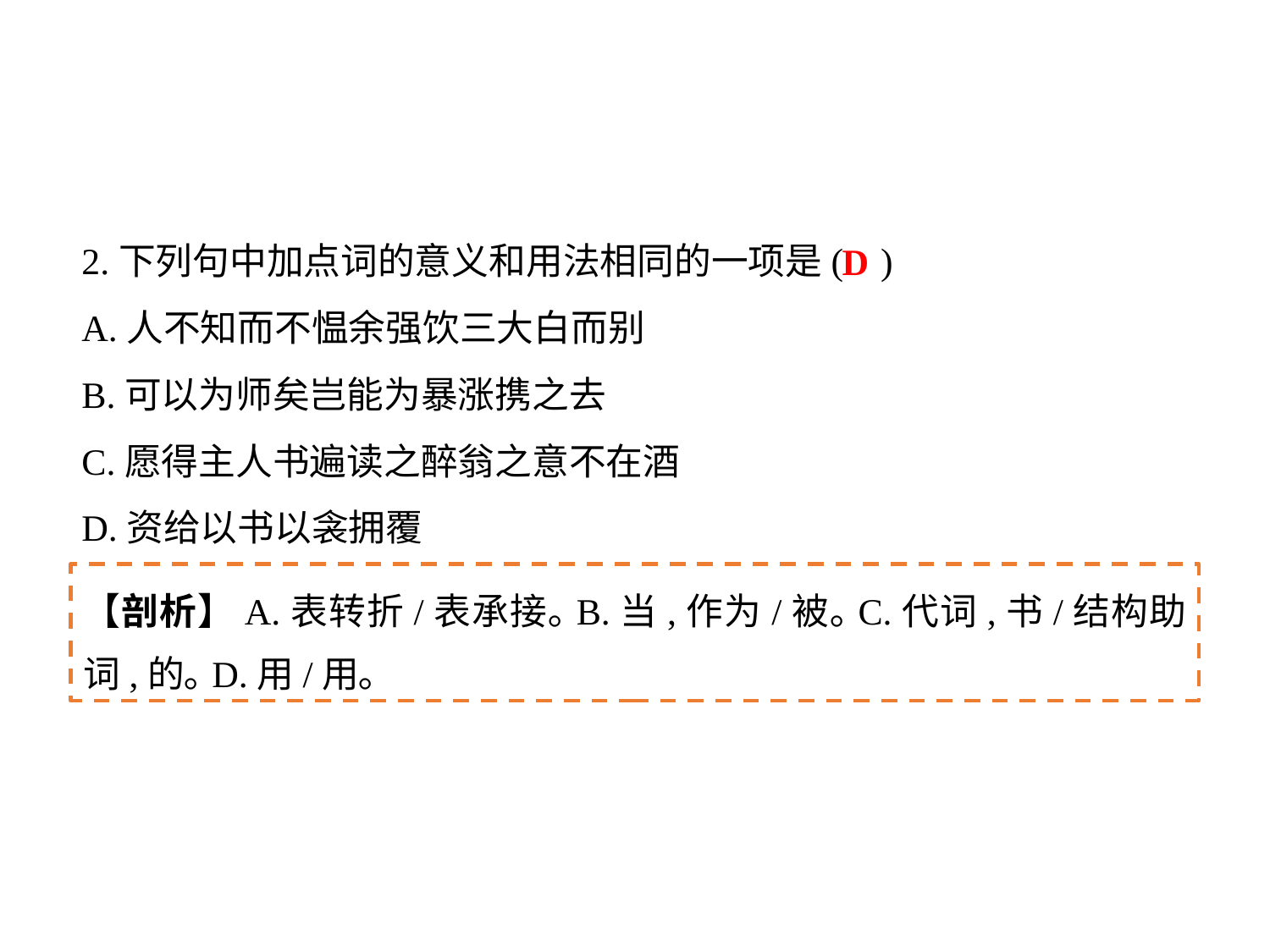

2.下列句中加点词的意义和用法相同的一项是(	    )
A.人不知而不愠余强饮三大白而别
B.可以为师矣岂能为暴涨携之去
C.愿得主人书遍读之醉翁之意不在酒
D.资给以书以衾拥覆
D
【剖析】A.表转折/表承接｡B.当,作为/被｡C.代词,书/结构助词,的｡D.用/用｡